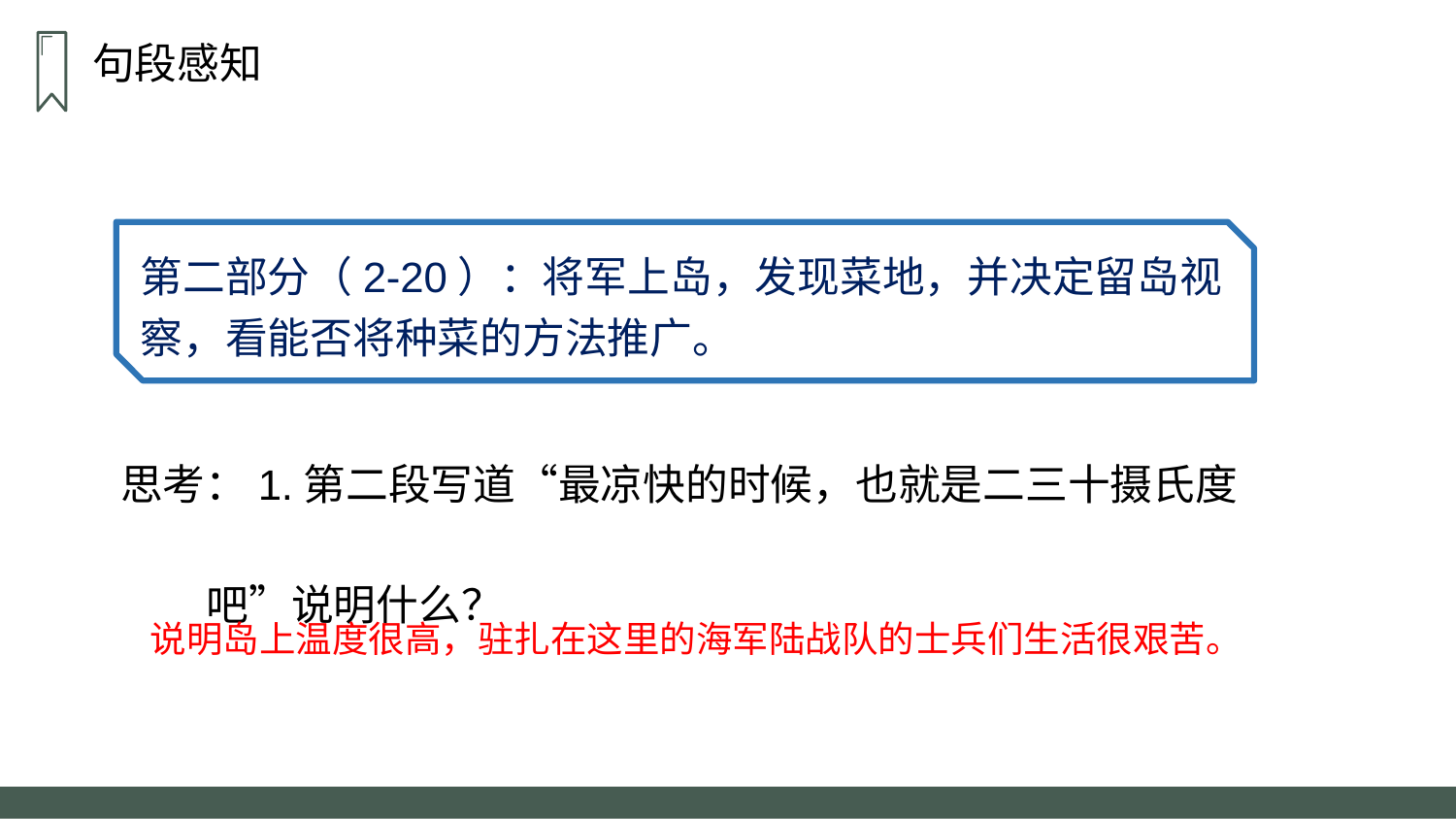

句段感知
第二部分（2-20）：将军上岛，发现菜地，并决定留岛视察，看能否将种菜的方法推广。
思考：1.第二段写道“最凉快的时候，也就是二三十摄氏度
        吧”说明什么？
说明岛上温度很高，驻扎在这里的海军陆战队的士兵们生活很艰苦。